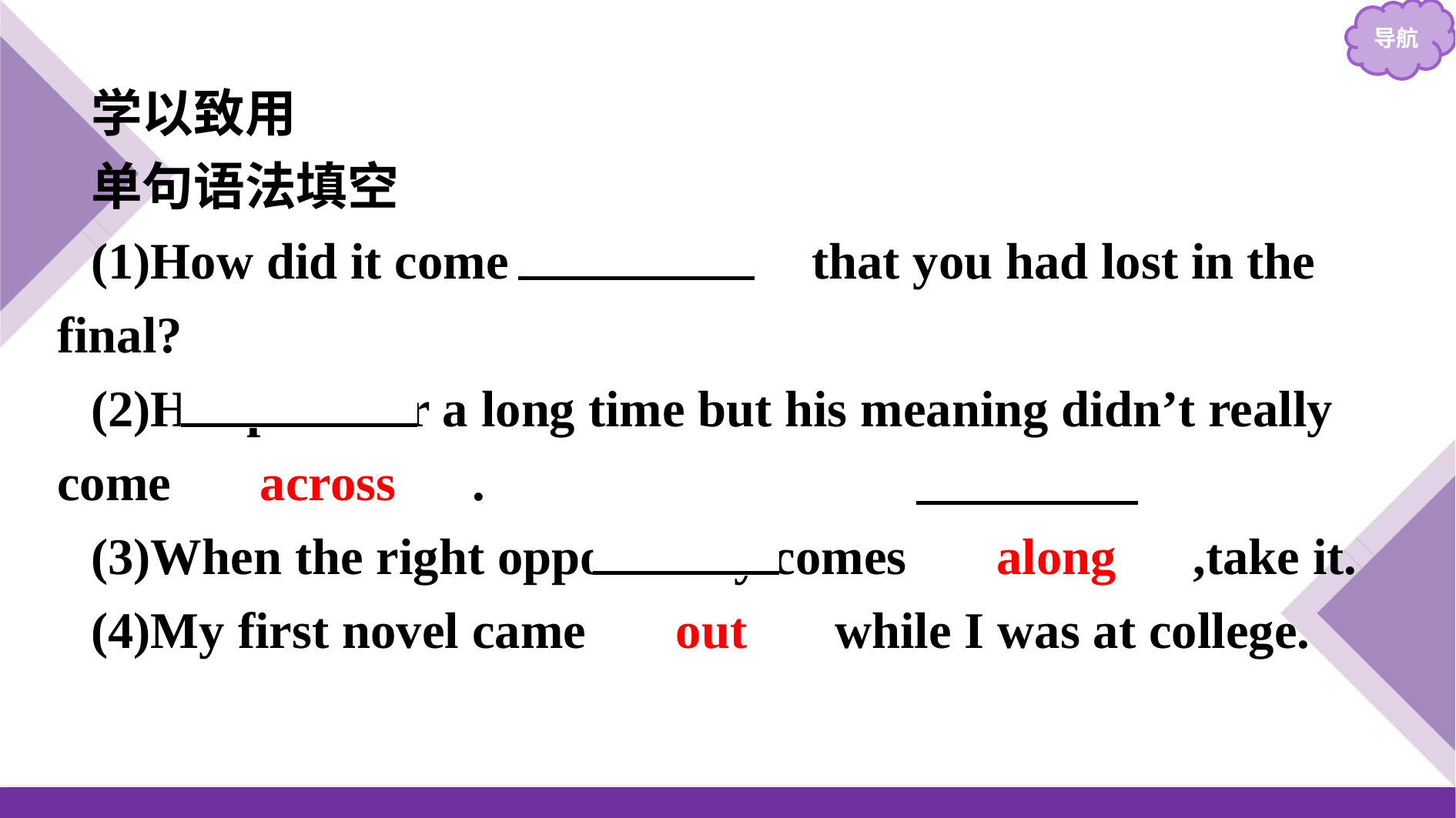

学以致用
单句语法填空
(1)How did it come 　about　 that you had lost in the final?
(2)He spoke for a long time but his meaning didn’t really come 　across　.
(3)When the right opportunity comes 　along　,take it.
(4)My first novel came 　out　 while I was at college.